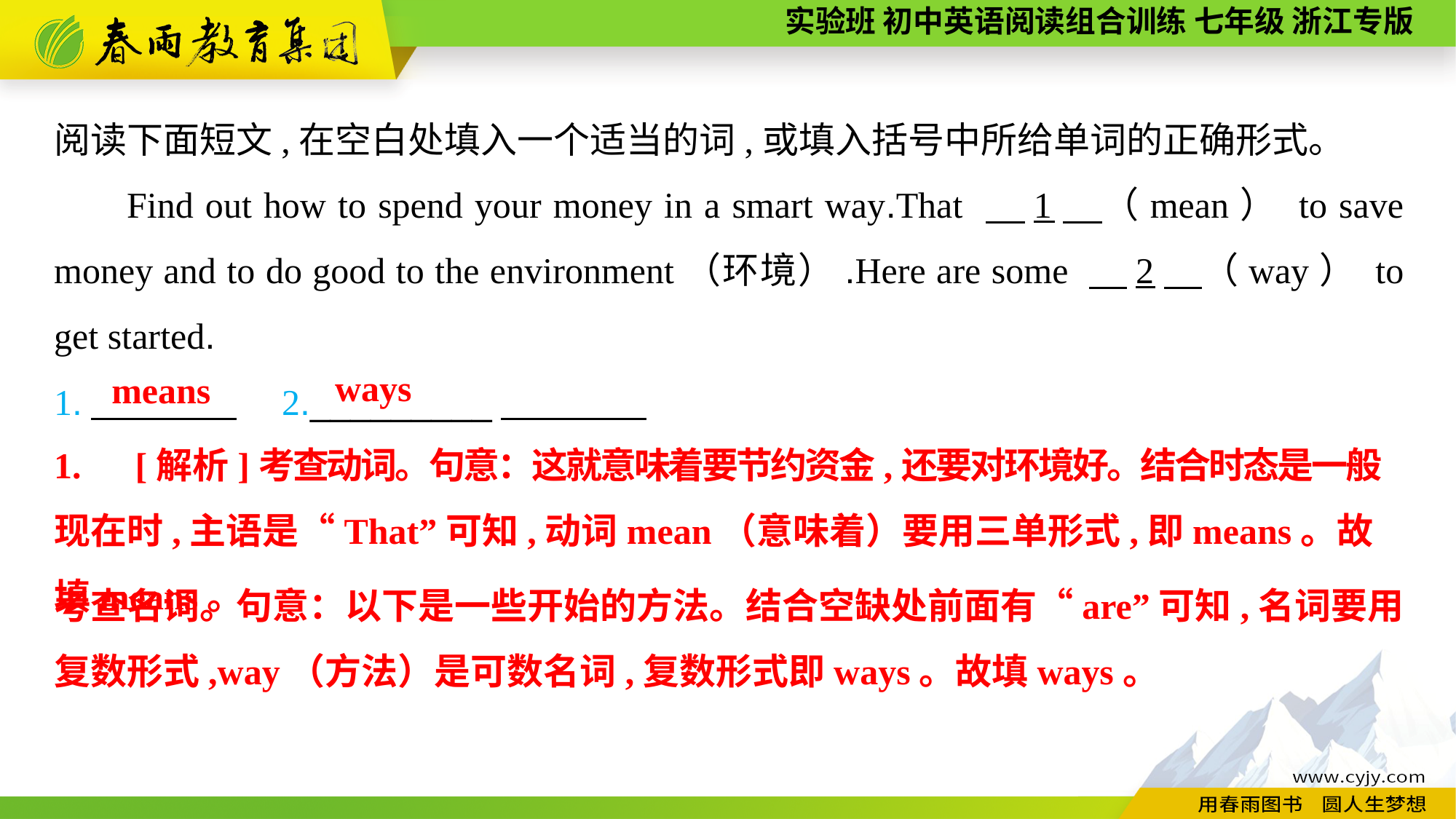

阅读下面短文,在空白处填入一个适当的词,或填入括号中所给单词的正确形式。
Find out how to spend your money in a smart way.That 　1　（mean） to save money and to do good to the environment（环境）.Here are some 　2　（way） to get started.
1.　　　　　2._________
ways
means
1.　[解析]考查动词。句意：这就意味着要节约资金,还要对环境好。结合时态是一般现在时,主语是“That”可知,动词mean（意味着）要用三单形式,即means。故填means。
考查名词。句意：以下是一些开始的方法。结合空缺处前面有“are”可知,名词要用复数形式,way（方法）是可数名词,复数形式即ways。故填ways。